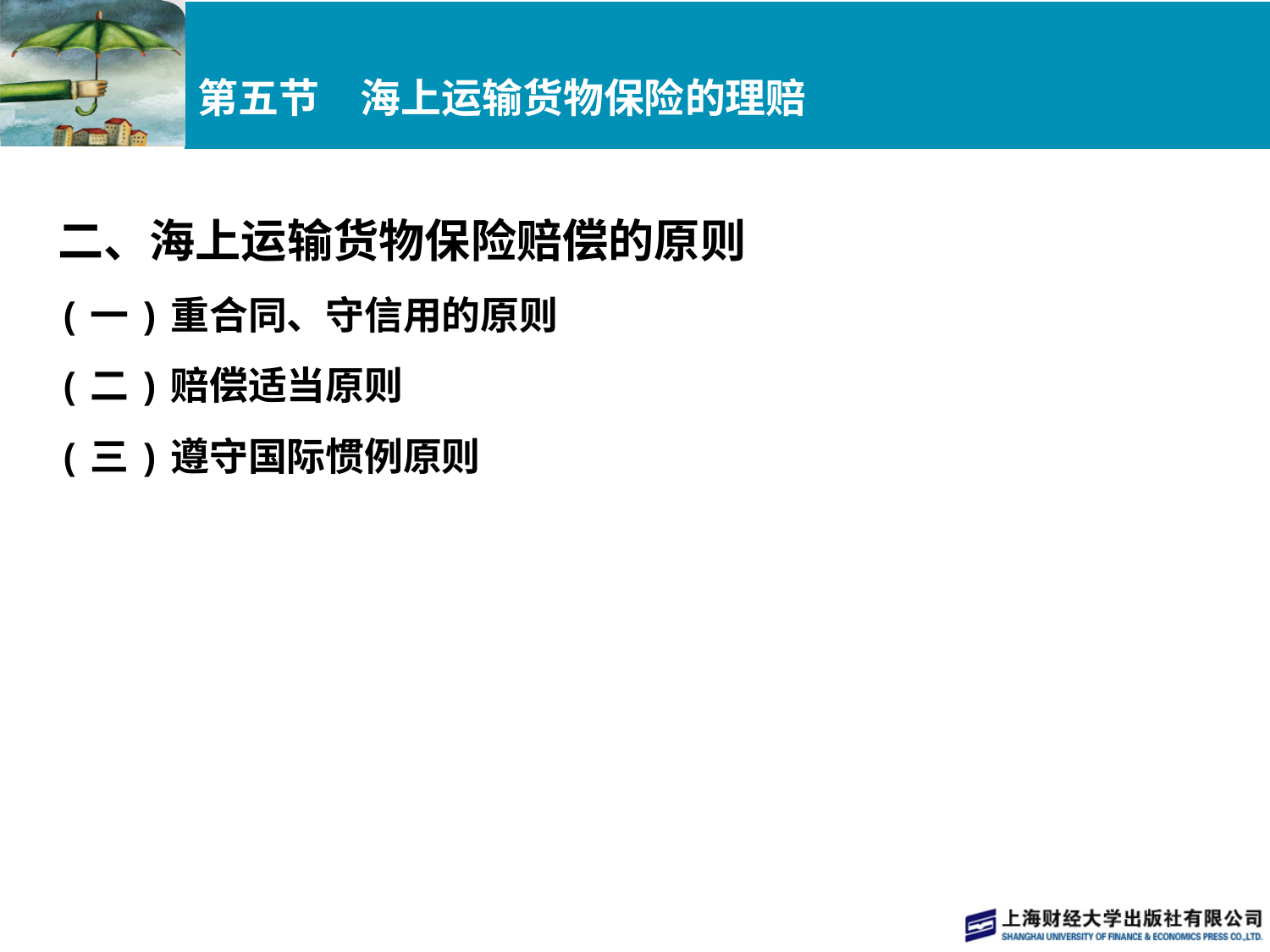

# 第五节　海上运输货物保险的理赔
二、海上运输货物保险赔偿的原则
(一)重合同、守信用的原则
(二)赔偿适当原则
(三)遵守国际惯例原则